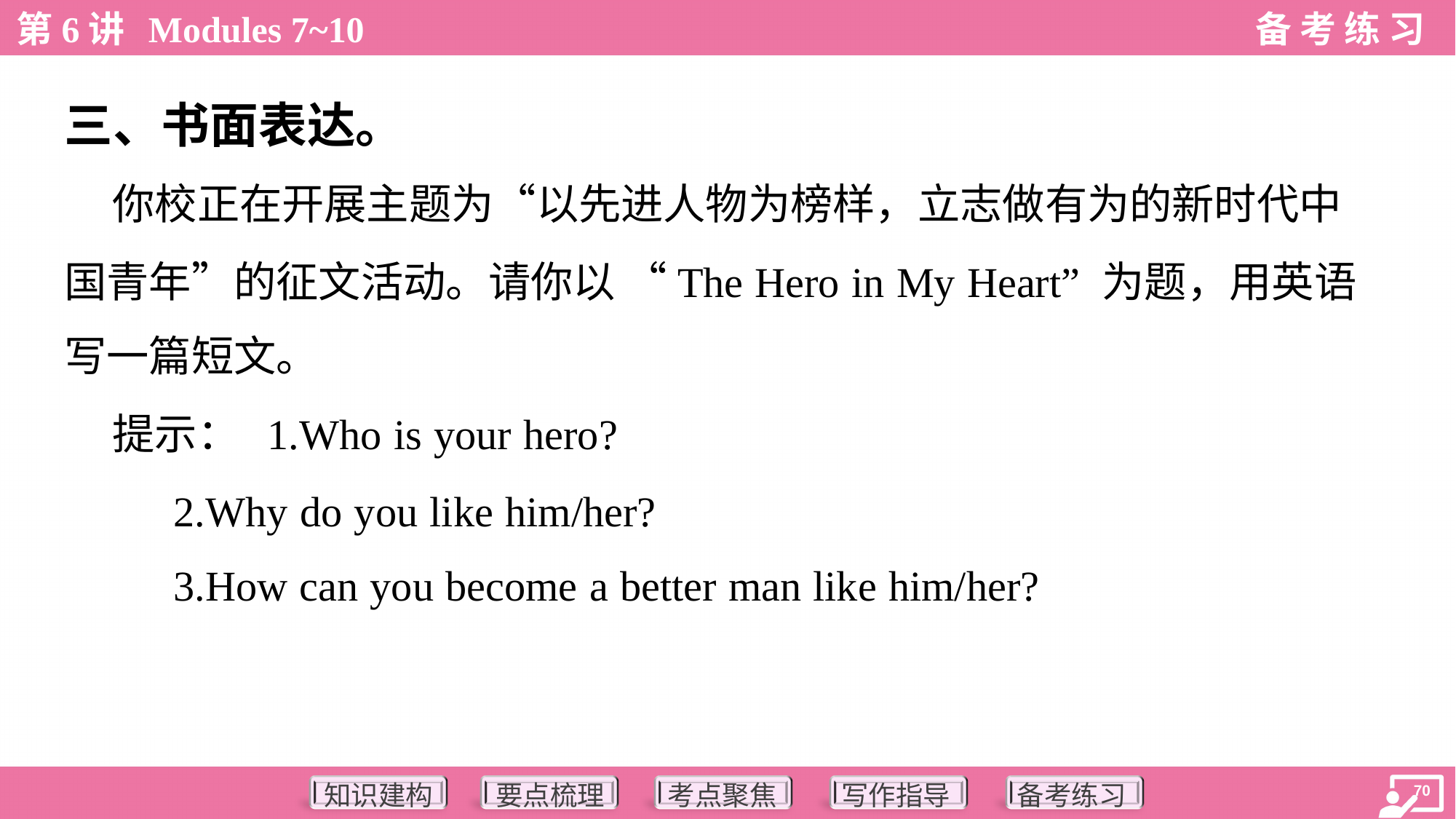

三、书面表达。
    你校正在开展主题为“以先进人物为榜样，立志做有为的新时代中
国青年”的征文活动。请你以 “The Hero in My Heart” 为题，用英语
写一篇短文。
    提示：	1.Who is your hero?
	2.Why do you like him/her?
	3.How can you become a better man like him/her?